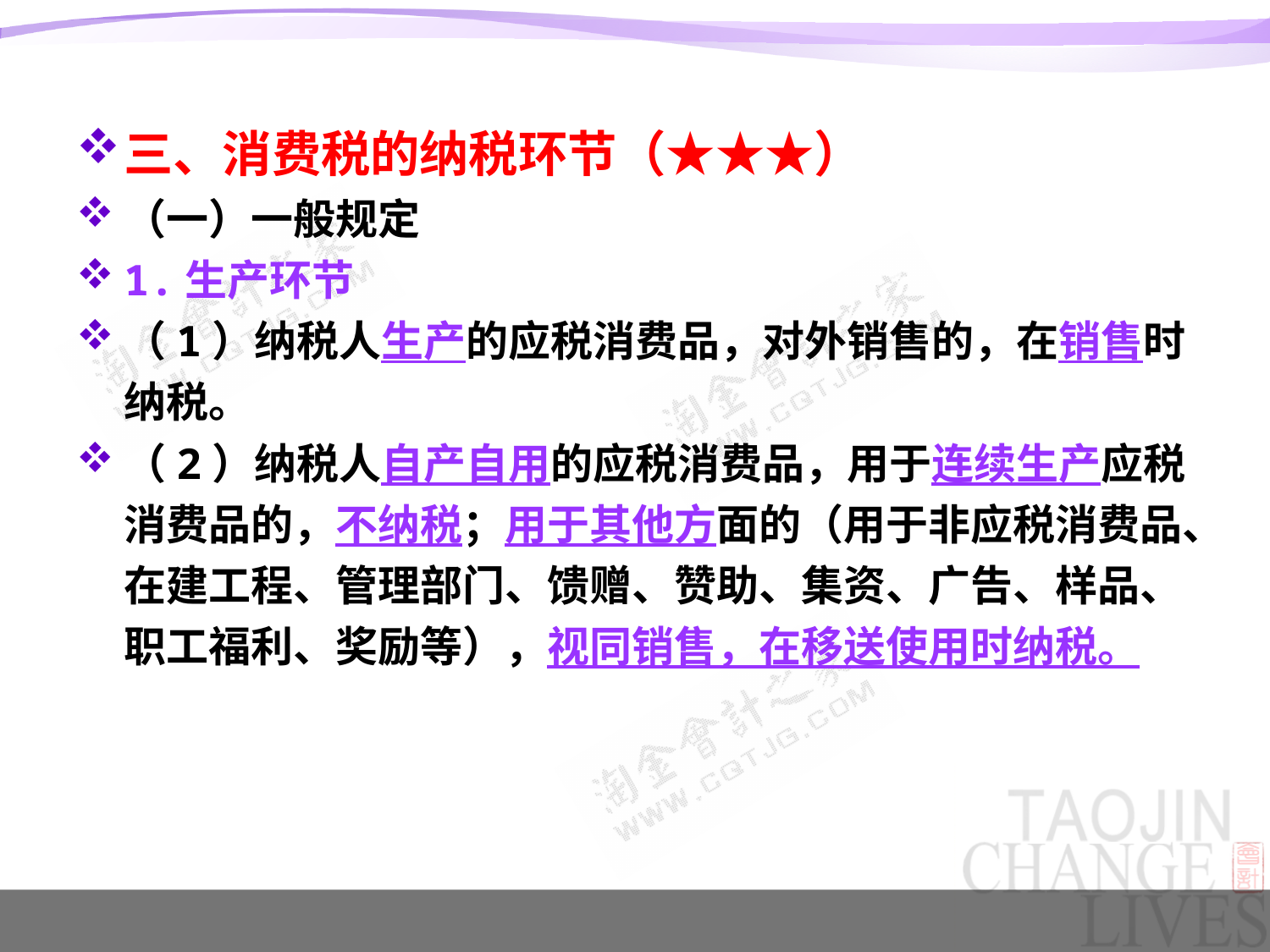

#
三、消费税的纳税环节（★★★）
（一）一般规定
1.生产环节
（1）纳税人生产的应税消费品，对外销售的，在销售时纳税。
（2）纳税人自产自用的应税消费品，用于连续生产应税消费品的，不纳税；用于其他方面的（用于非应税消费品、在建工程、管理部门、馈赠、赞助、集资、广告、样品、职工福利、奖励等），视同销售，在移送使用时纳税。